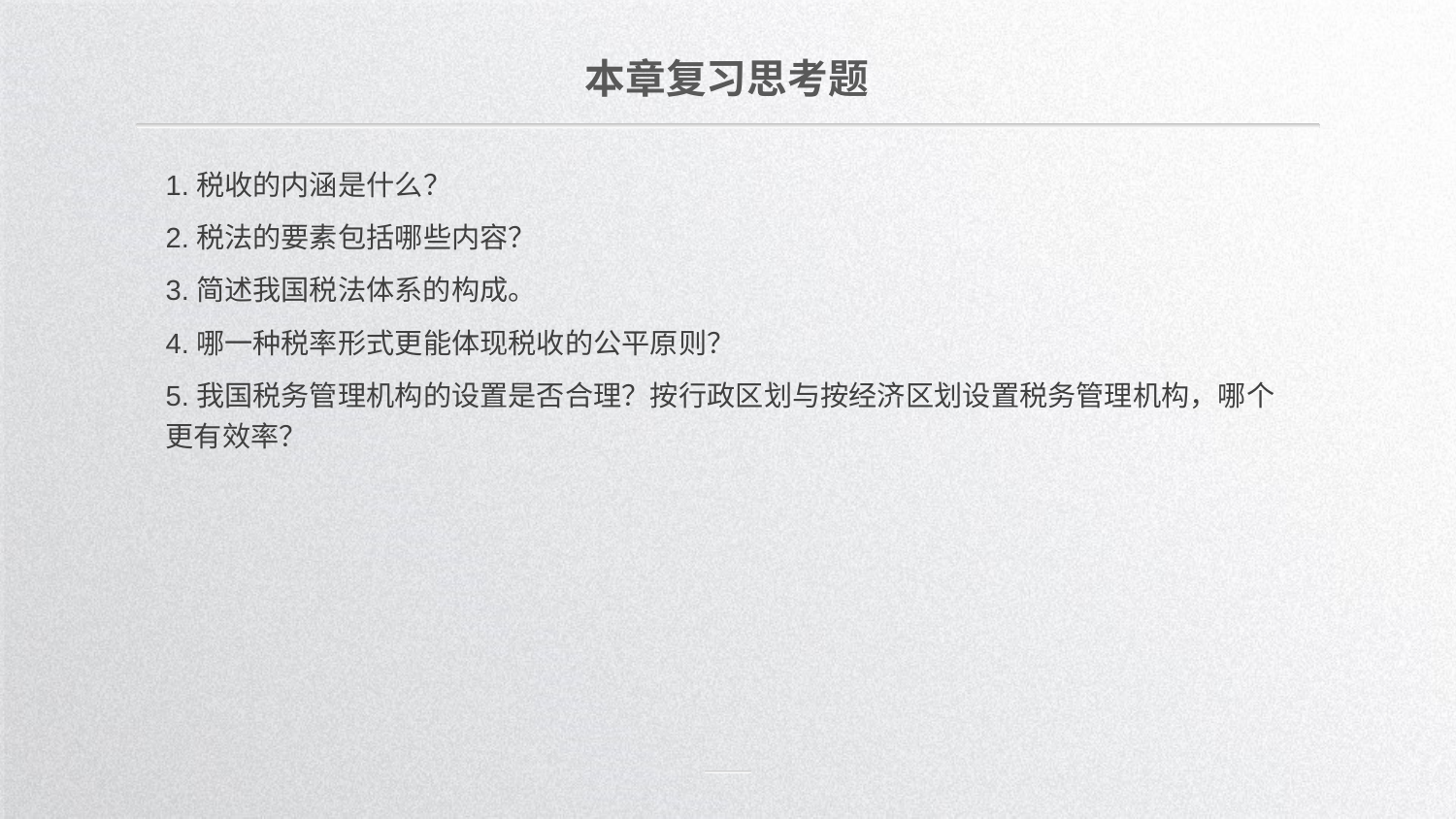

本章复习思考题
1.税收的内涵是什么？
2.税法的要素包括哪些内容？
3.简述我国税法体系的构成。
4.哪一种税率形式更能体现税收的公平原则？
5.我国税务管理机构的设置是否合理？按行政区划与按经济区划设置税务管理机构，哪个更有效率？